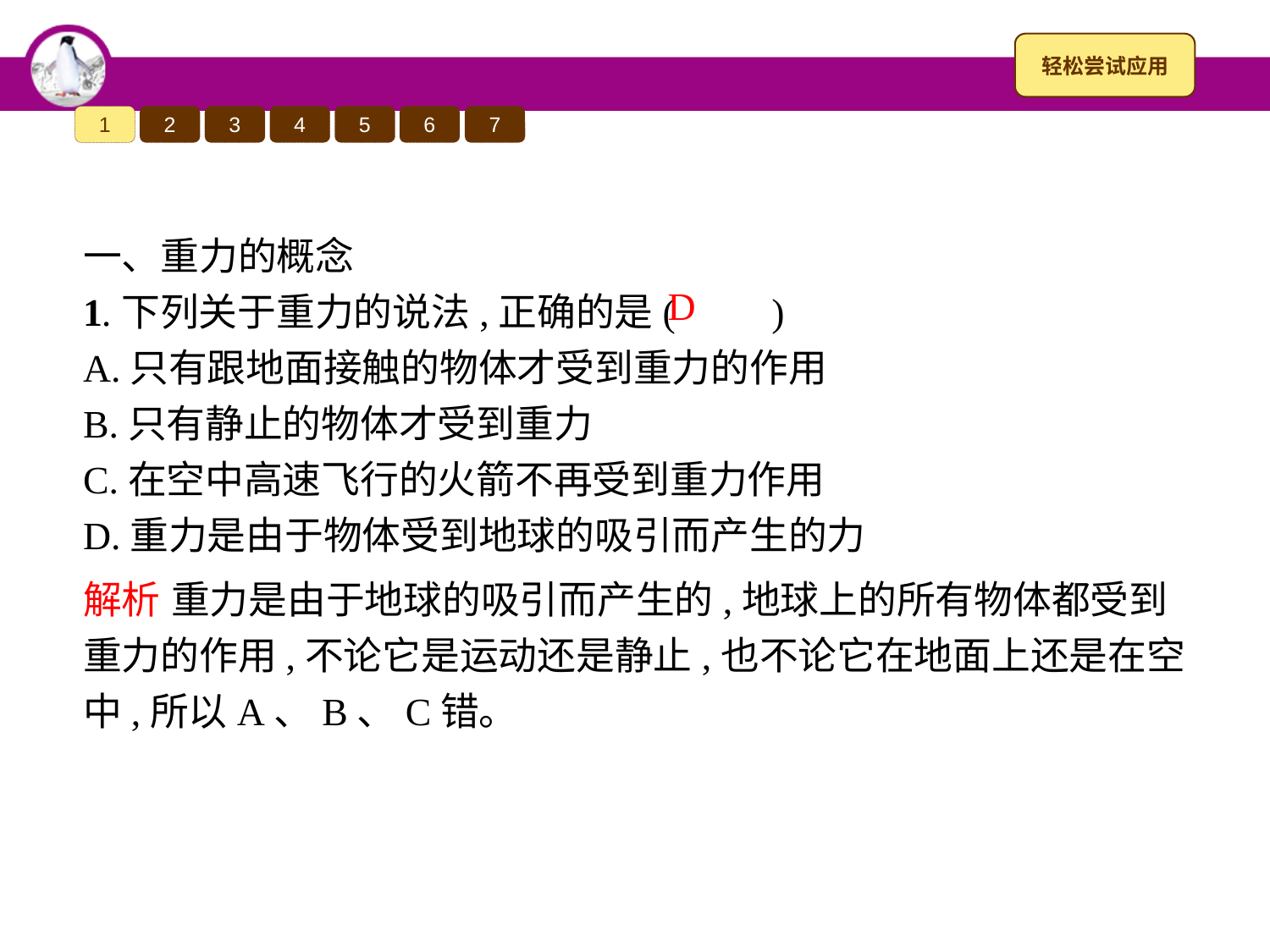

1
2
3
4
5
6
7
一、重力的概念
1.下列关于重力的说法,正确的是(　　)
A.只有跟地面接触的物体才受到重力的作用
B.只有静止的物体才受到重力
C.在空中高速飞行的火箭不再受到重力作用
D.重力是由于物体受到地球的吸引而产生的力
D
解析 重力是由于地球的吸引而产生的,地球上的所有物体都受到重力的作用,不论它是运动还是静止,也不论它在地面上还是在空中,所以A、B、C错。